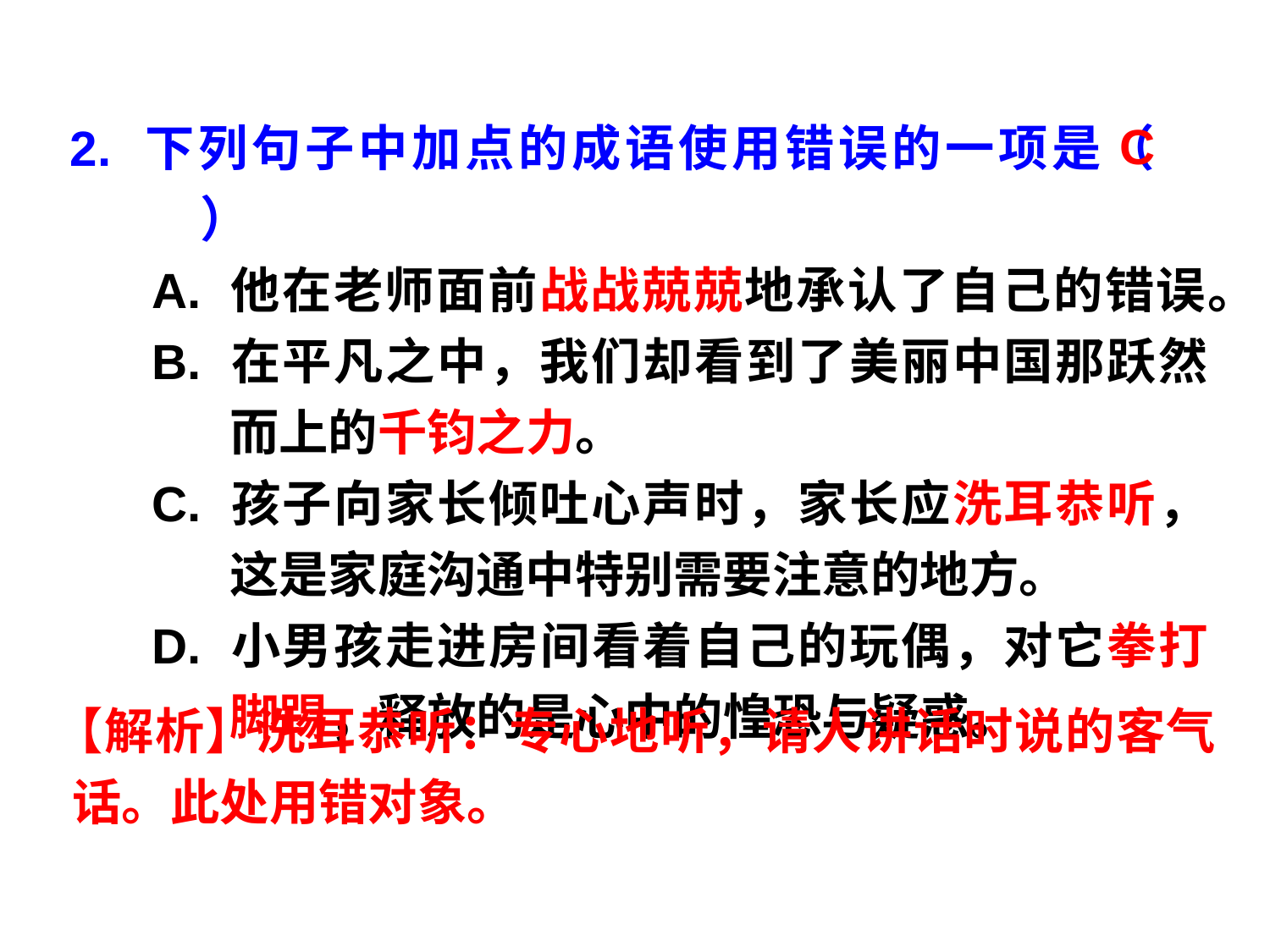

C
2. 下列句子中加点的成语使用错误的一项是（　　）
A. 他在老师面前战战兢兢地承认了自己的错误。
B. 在平凡之中，我们却看到了美丽中国那跃然而上的千钧之力。
C. 孩子向家长倾吐心声时，家长应洗耳恭听，这是家庭沟通中特别需要注意的地方。
D. 小男孩走进房间看着自己的玩偶，对它拳打脚踢，释放的是心中的惶恐与疑惑。
【解析】洗耳恭听：专心地听，请人讲话时说的客气话。此处用错对象。